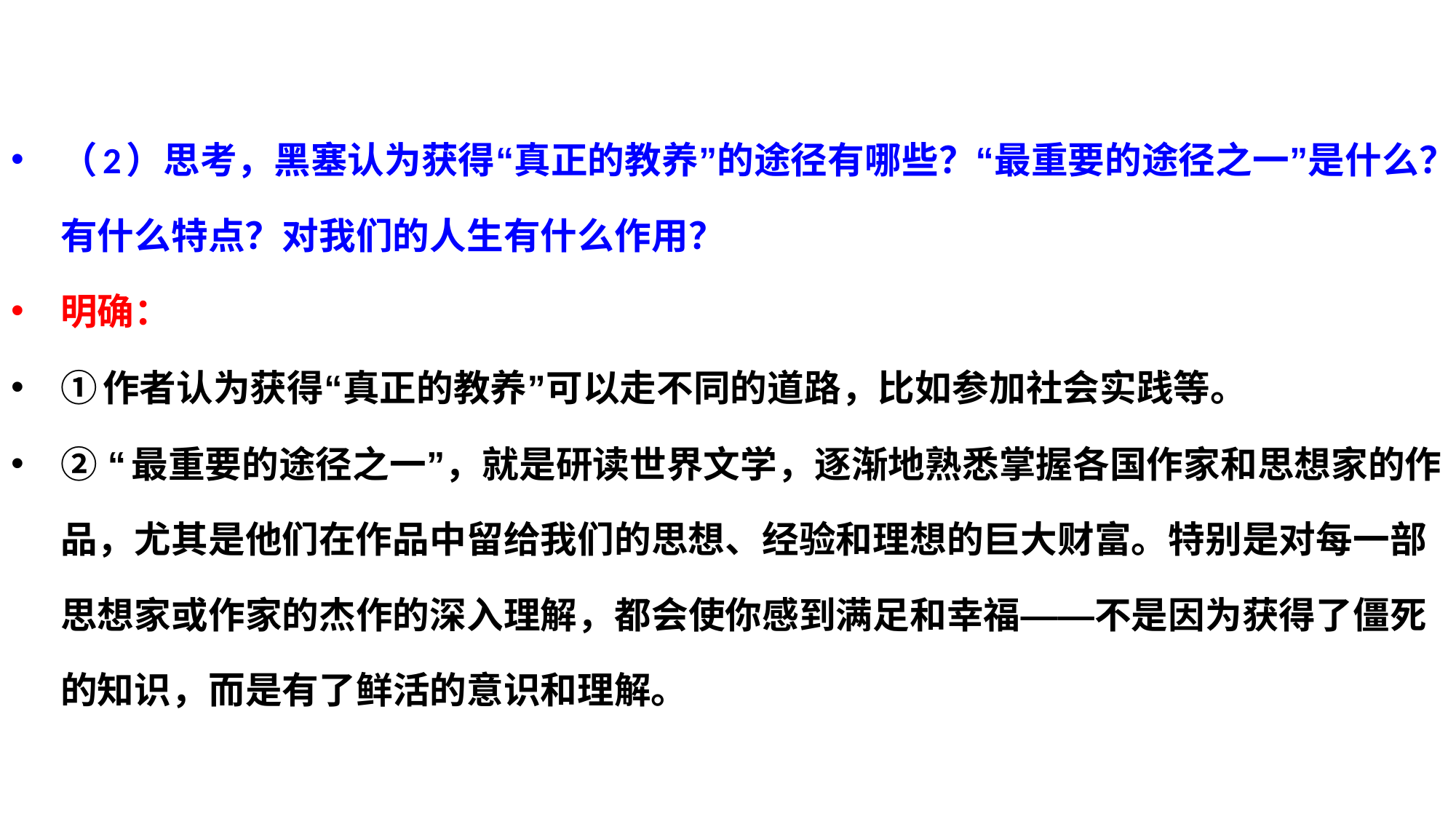

（2）思考，黑塞认为获得“真正的教养”的途径有哪些？“最重要的途径之一”是什么？有什么特点？对我们的人生有什么作用？
明确：
①作者认为获得“真正的教养”可以走不同的道路，比如参加社会实践等。
② “最重要的途径之一”，就是研读世界文学，逐渐地熟悉掌握各国作家和思想家的作品，尤其是他们在作品中留给我们的思想、经验和理想的巨大财富。特别是对每一部思想家或作家的杰作的深入理解，都会使你感到满足和幸福——不是因为获得了僵死的知识，而是有了鲜活的意识和理解。